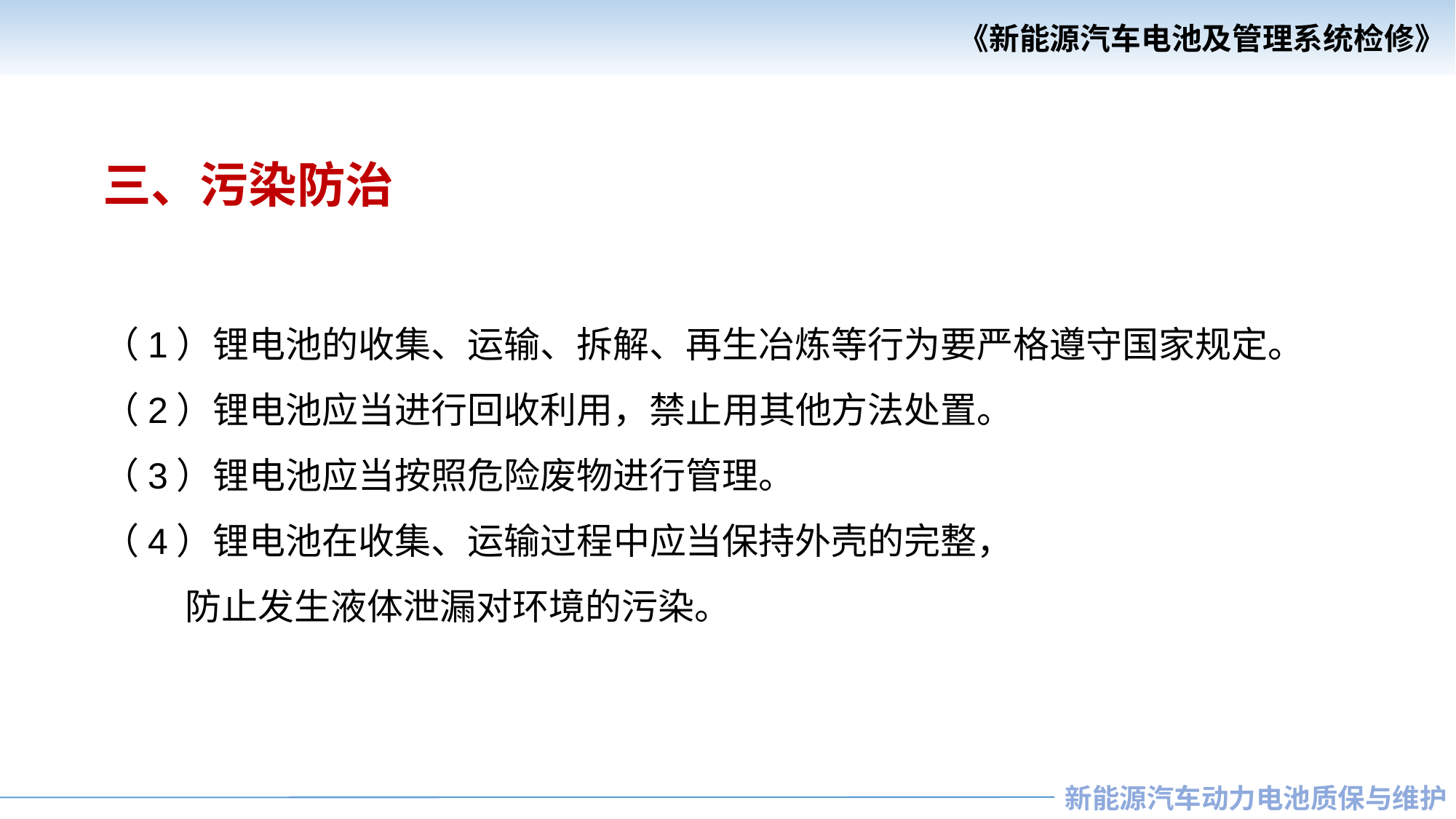

三、污染防治

（1）锂电池的收集、运输、拆解、再生冶炼等行为要严格遵守国家规定。
（2）锂电池应当进行回收利用，禁止用其他方法处置。
（3）锂电池应当按照危险废物进行管理。
（4）锂电池在收集、运输过程中应当保持外壳的完整，
         防止发生液体泄漏对环境的污染。